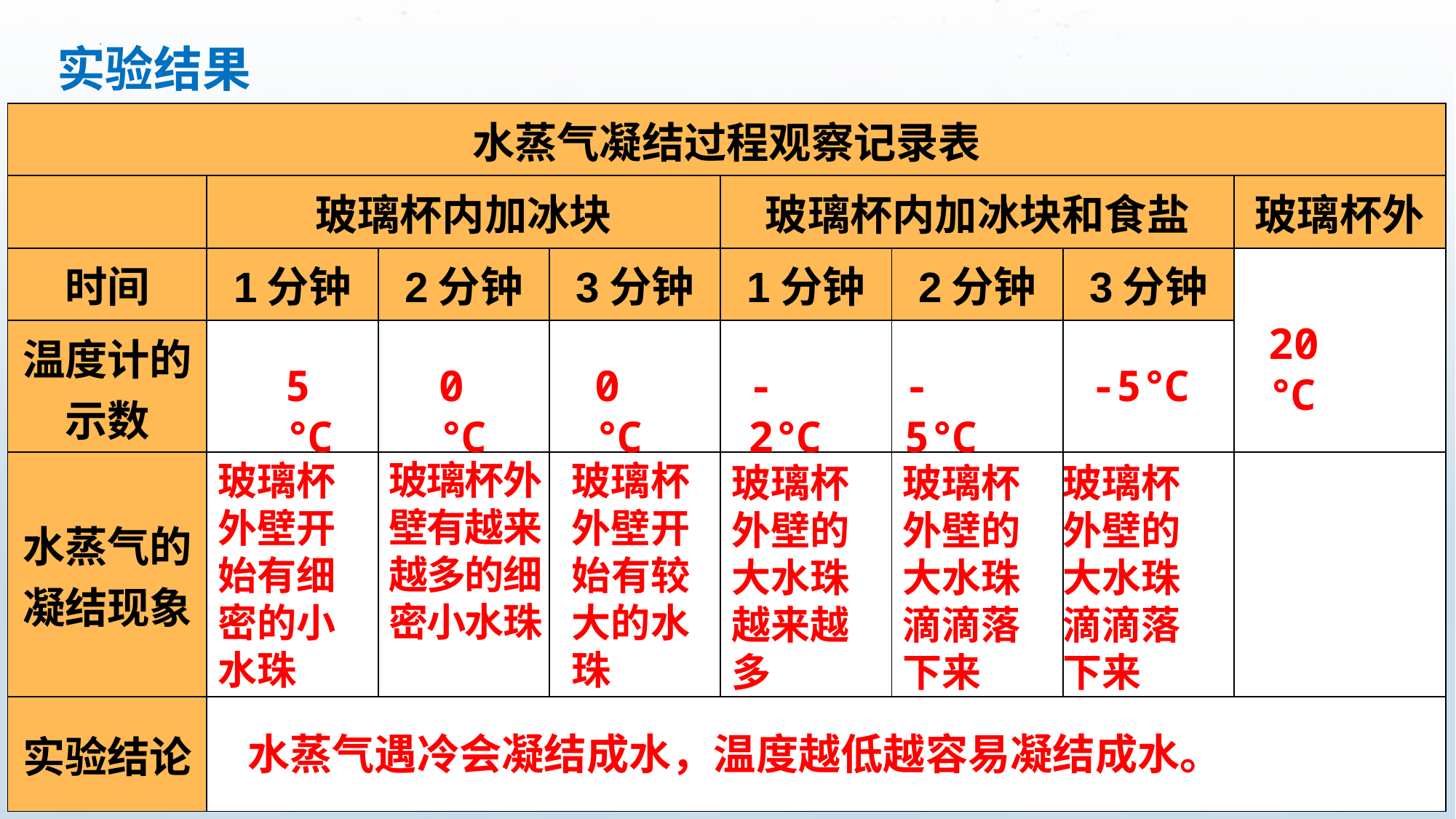

实验结果
| 水蒸气凝结过程观察记录表 |  |  |  |  |  |  |  |
| --- | --- | --- | --- | --- | --- | --- | --- |
|  | 玻璃杯内加冰块 |  |  | 玻璃杯内加冰块和食盐 |  |  | 玻璃杯外 |
| 时间 | 1分钟 | 2分钟 | 3分钟 | 1分钟 | 2分钟 | 3分钟 |  |
| 温度计的示数 |  |  |  |  |  |  |  |
| 水蒸气的凝结现象 |  |  |  |  |  |  |  |
| 实验结论 |  |  |  |  |  |  |  |
20℃
5℃
0℃
0℃
-2℃
-5℃
-5℃
玻璃杯外壁有越来越多的细密小水珠
玻璃杯外壁开始有较大的水珠
玻璃杯外壁开始有细密的小水珠
玻璃杯外壁的大水珠滴滴落下来
玻璃杯外壁的大水珠滴滴落下来
玻璃杯外壁的大水珠越来越多
水蒸气遇冷会凝结成水，温度越低越容易凝结成水。